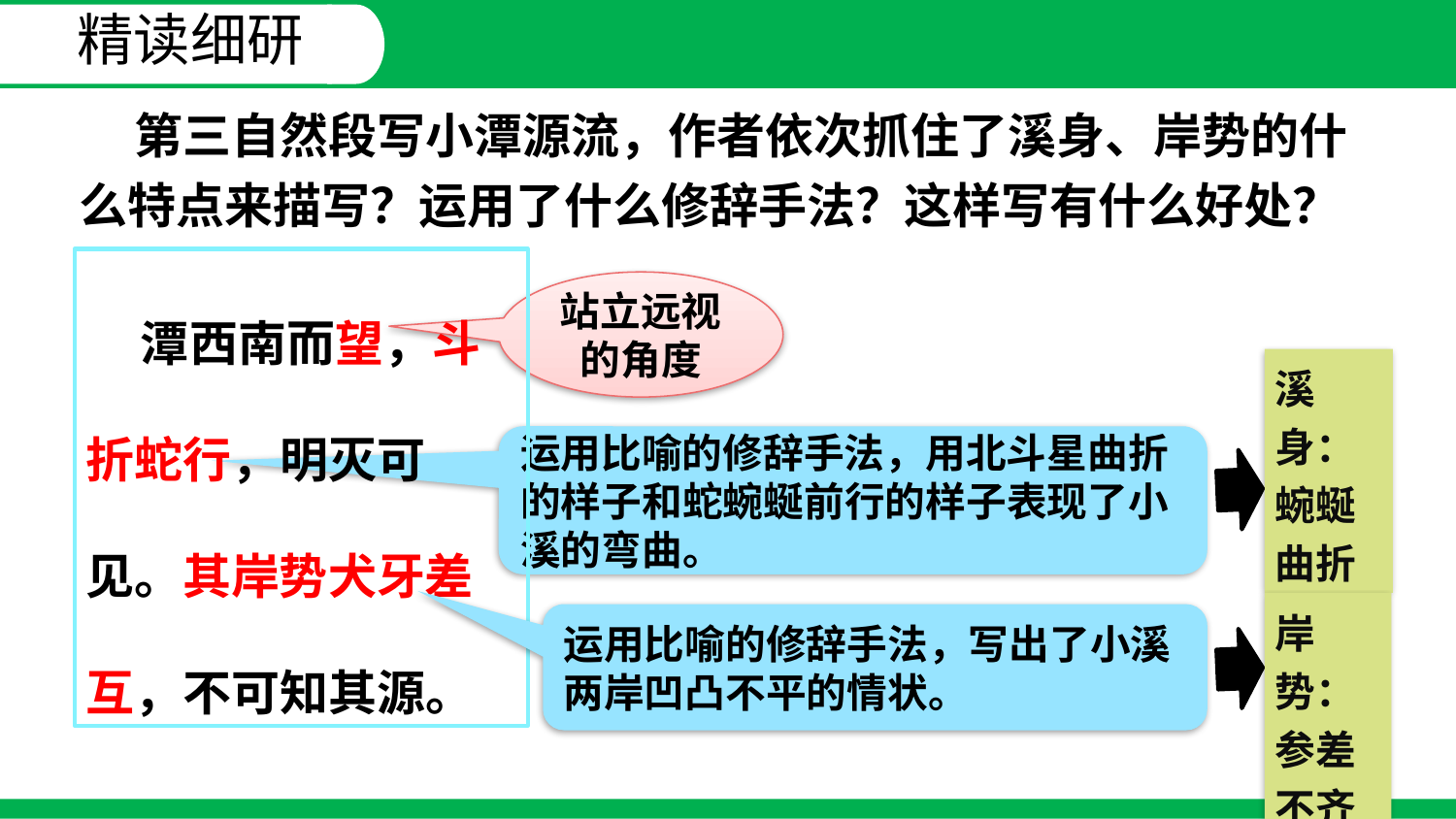

精读细研
    第三自然段写小潭源流，作者依次抓住了溪身、岸势的什么特点来描写？运用了什么修辞手法？这样写有什么好处？
    潭西南而望，斗折蛇行，明灭可见。其岸势犬牙差互，不可知其源。
站立远视的角度
溪身：蜿蜒
曲折
运用比喻的修辞手法，用北斗星曲折的样子和蛇蜿蜒前行的样子表现了小溪的弯曲。

岸势：
参差
不齐
运用比喻的修辞手法，写出了小溪两岸凹凸不平的情状。